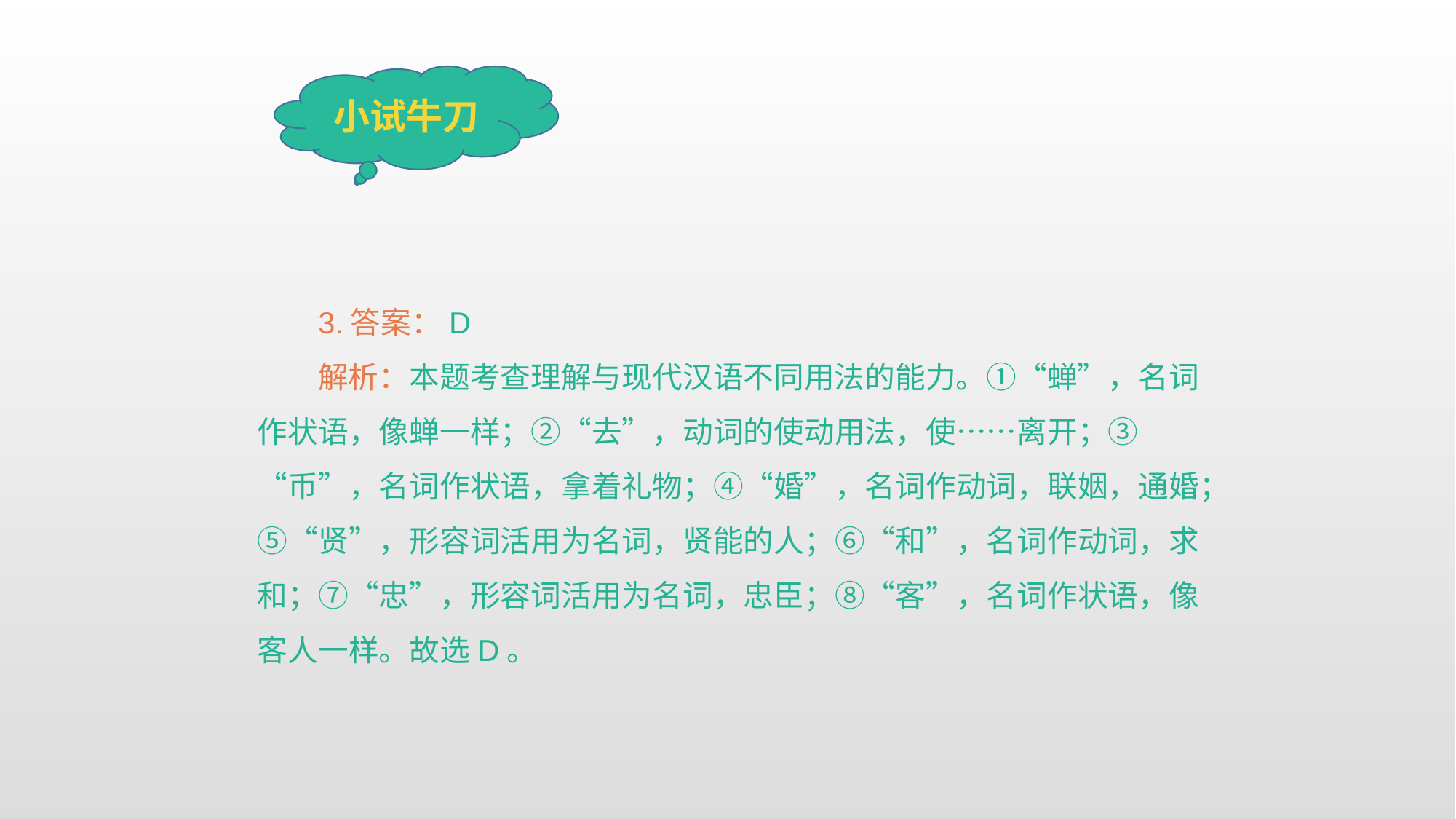

小试牛刀
3.答案：D
解析：本题考查理解与现代汉语不同用法的能力。①“蝉”，名词作状语，像蝉一样；②“去”，动词的使动用法，使……离开；③“币”，名词作状语，拿着礼物；④“婚”，名词作动词，联姻，通婚；⑤“贤”，形容词活用为名词，贤能的人；⑥“和”，名词作动词，求和；⑦“忠”，形容词活用为名词，忠臣；⑧“客”，名词作状语，像客人一样。故选D。